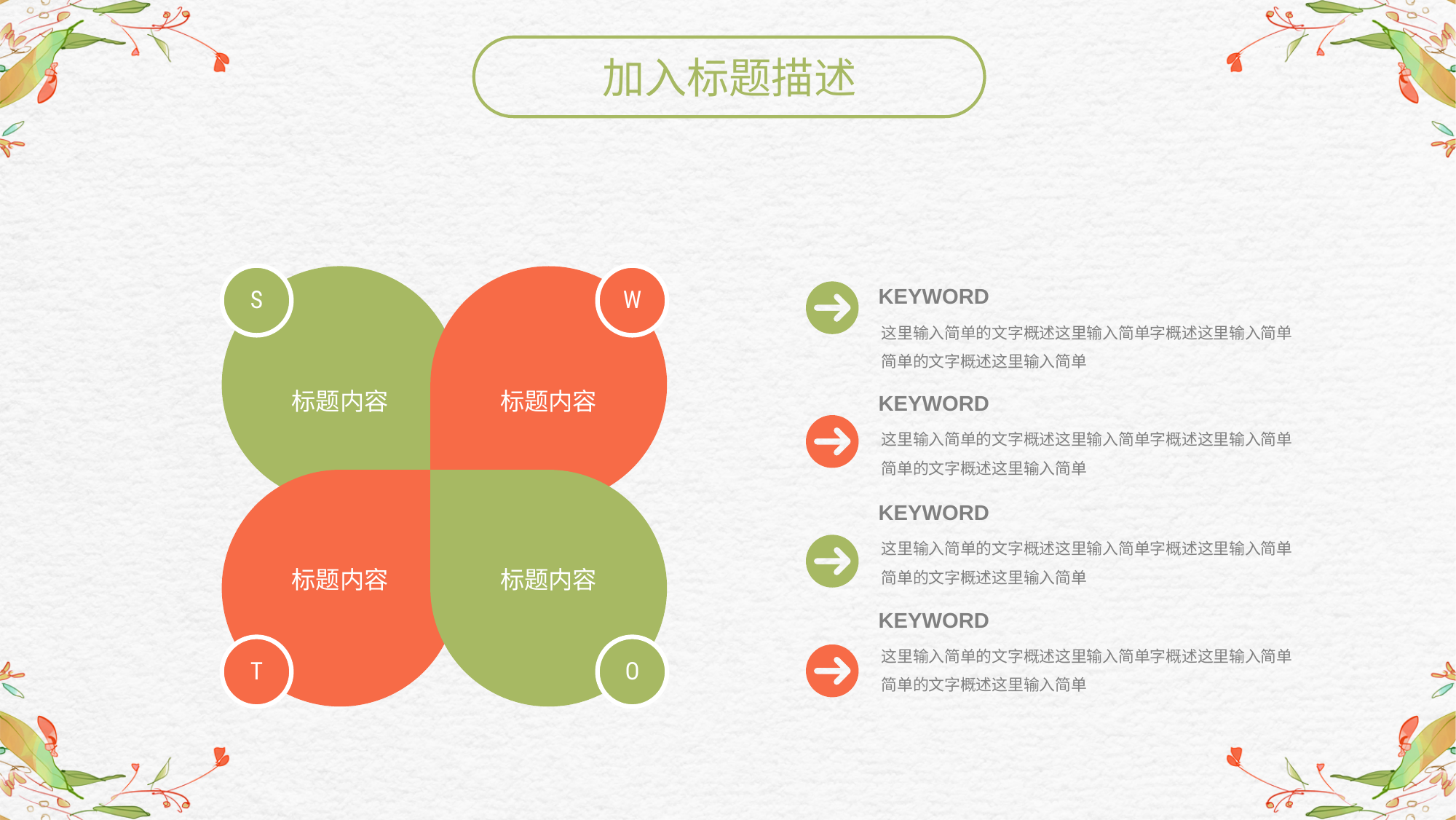

加入标题描述
S

标题内容
W

标题内容
KEYWORD

这里输入简单的文字概述这里输入简单字概述这里输入简单简单的文字概述这里输入简单
KEYWORD
这里输入简单的文字概述这里输入简单字概述这里输入简单简单的文字概述这里输入简单

KEYWORD
这里输入简单的文字概述这里输入简单字概述这里输入简单简单的文字概述这里输入简单

KEYWORD
这里输入简单的文字概述这里输入简单字概述这里输入简单简单的文字概述这里输入简单

标题内容
T

标题内容
O